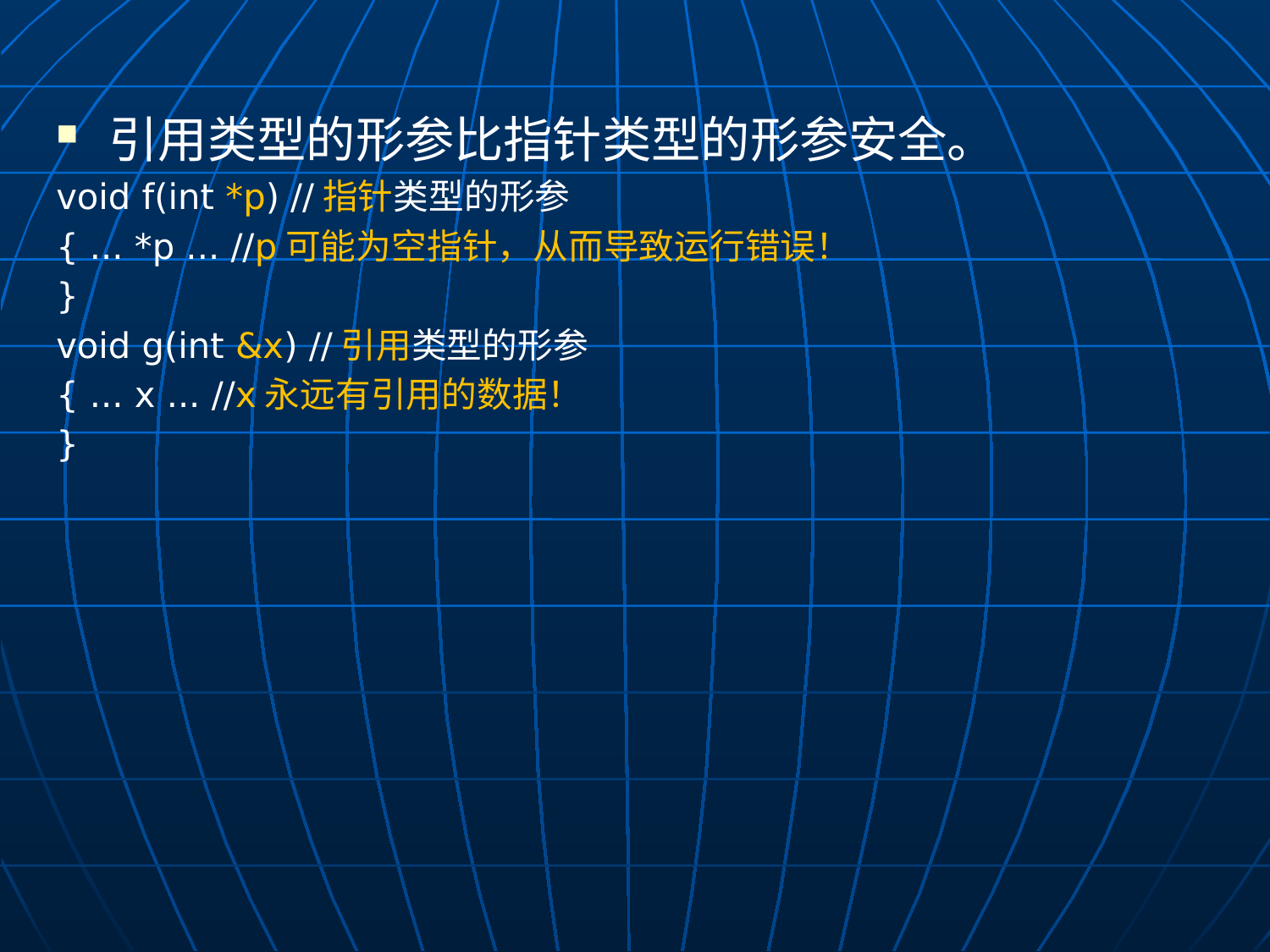

引用类型的形参比指针类型的形参安全。
void f(int *p) //指针类型的形参
{ ... *p ... //p可能为空指针，从而导致运行错误！
}
void g(int &x) //引用类型的形参
{ ... x ... //x永远有引用的数据！
}